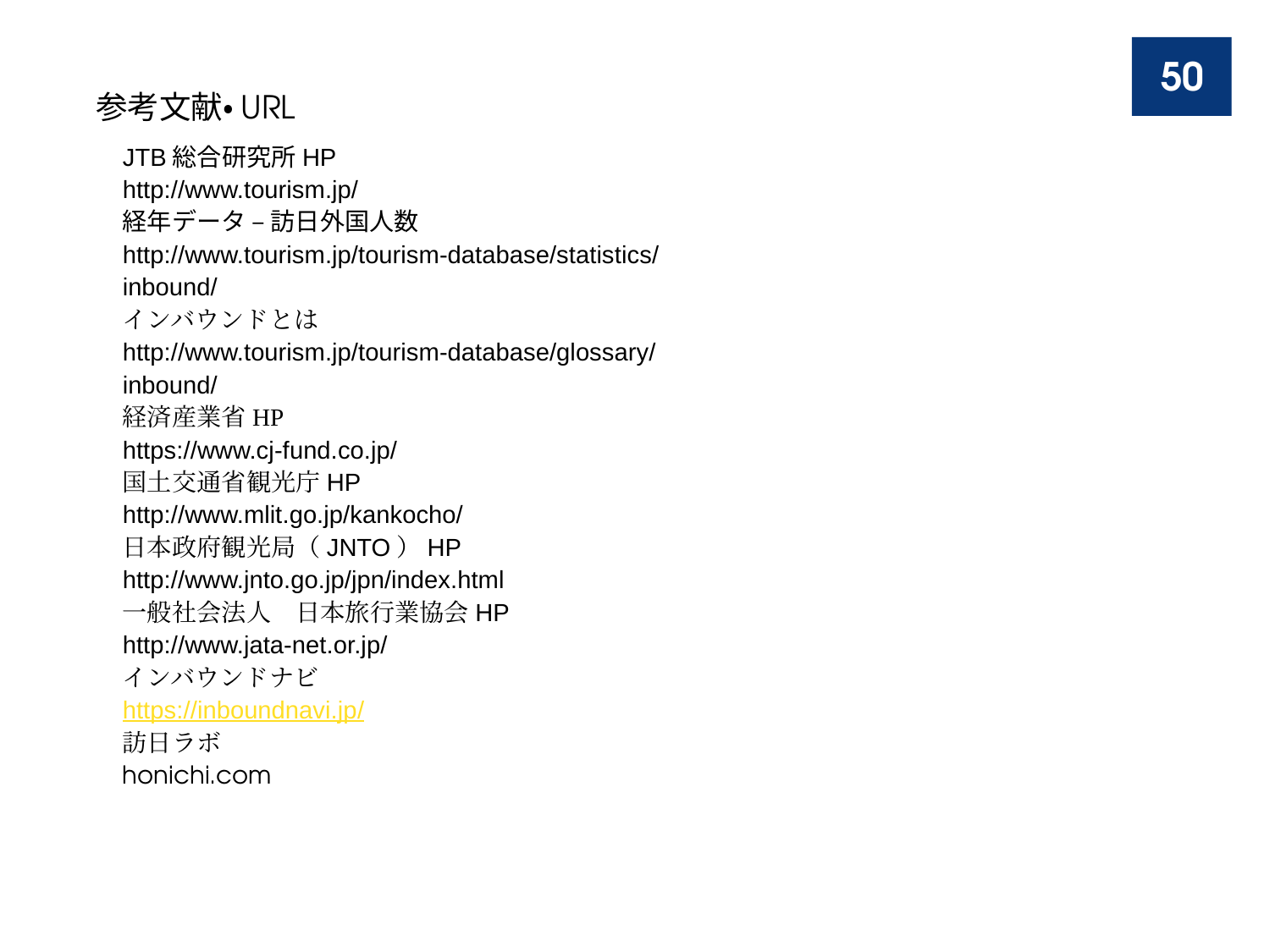

50
参考文献・URL
JTB総合研究所HP
http://www.tourism.jp/
経年データ – 訪日外国人数
http://www.tourism.jp/tourism-database/statistics/inbound/
インバウンドとは
http://www.tourism.jp/tourism-database/glossary/inbound/
経済産業省HP
https://www.cj-fund.co.jp/
国土交通省観光庁HP
http://www.mlit.go.jp/kankocho/
日本政府観光局（JNTO）HP
http://www.jnto.go.jp/jpn/index.html
一般社会法人　日本旅行業協会HP
http://www.jata-net.or.jp/
インバウンドナビ
https://inboundnavi.jp/
訪日ラボ
honichi.com